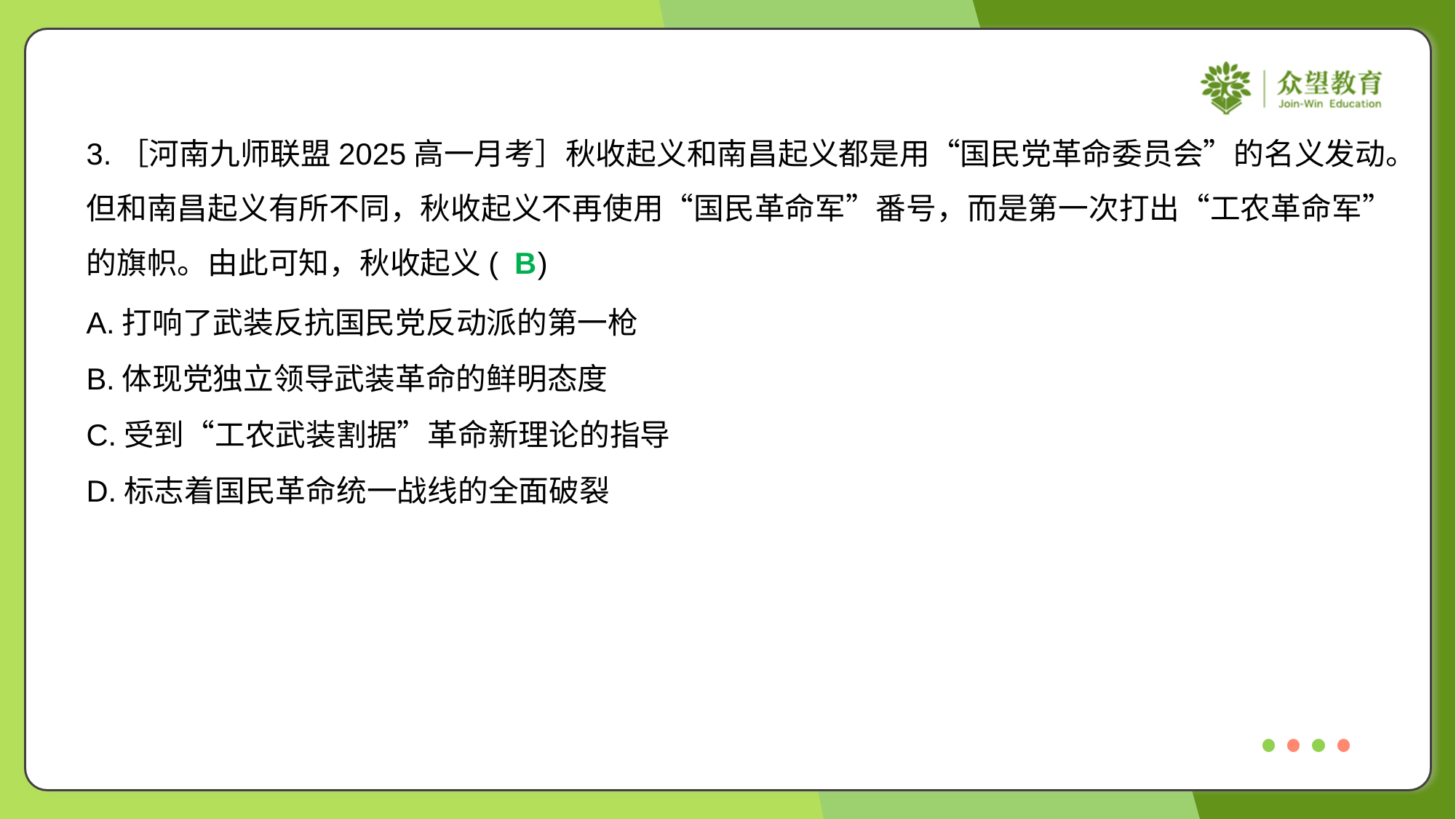

3.［河南九师联盟2025高一月考］秋收起义和南昌起义都是用“国民党革命委员会”的名义发动。
但和南昌起义有所不同，秋收起义不再使用“国民革命军”番号，而是第一次打出“工农革命军”
的旗帜。由此可知，秋收起义(     )
B
A.打响了武装反抗国民党反动派的第一枪
B.体现党独立领导武装革命的鲜明态度
C.受到“工农武装割据”革命新理论的指导
D.标志着国民革命统一战线的全面破裂